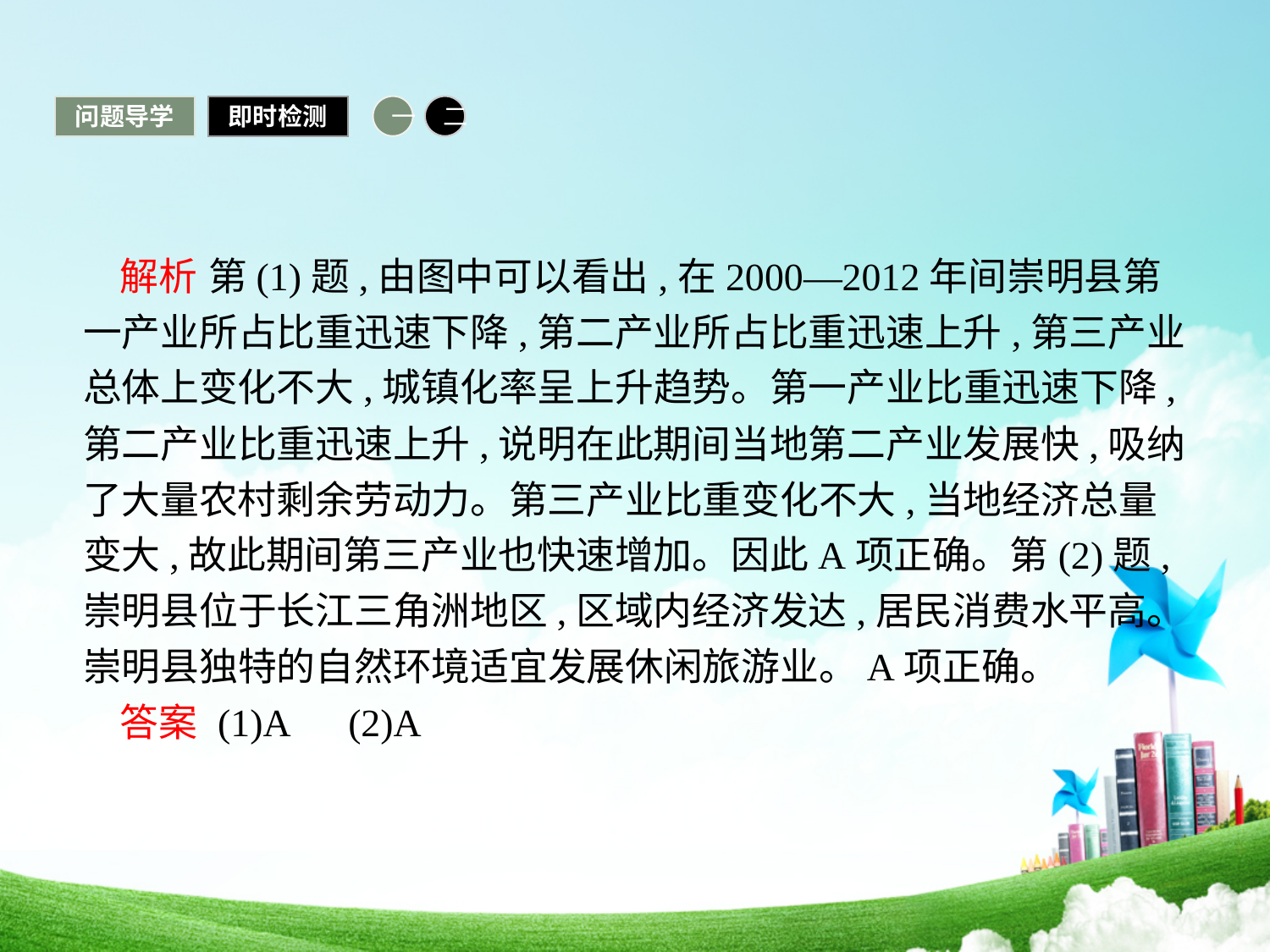

问题导学
即时检测
一
二
解析 第(1)题,由图中可以看出,在2000—2012年间崇明县第一产业所占比重迅速下降,第二产业所占比重迅速上升,第三产业总体上变化不大,城镇化率呈上升趋势。第一产业比重迅速下降,第二产业比重迅速上升,说明在此期间当地第二产业发展快,吸纳了大量农村剩余劳动力。第三产业比重变化不大,当地经济总量变大,故此期间第三产业也快速增加。因此A项正确。第(2)题,崇明县位于长江三角洲地区,区域内经济发达,居民消费水平高。崇明县独特的自然环境适宜发展休闲旅游业。A项正确。
答案 (1)A　(2)A